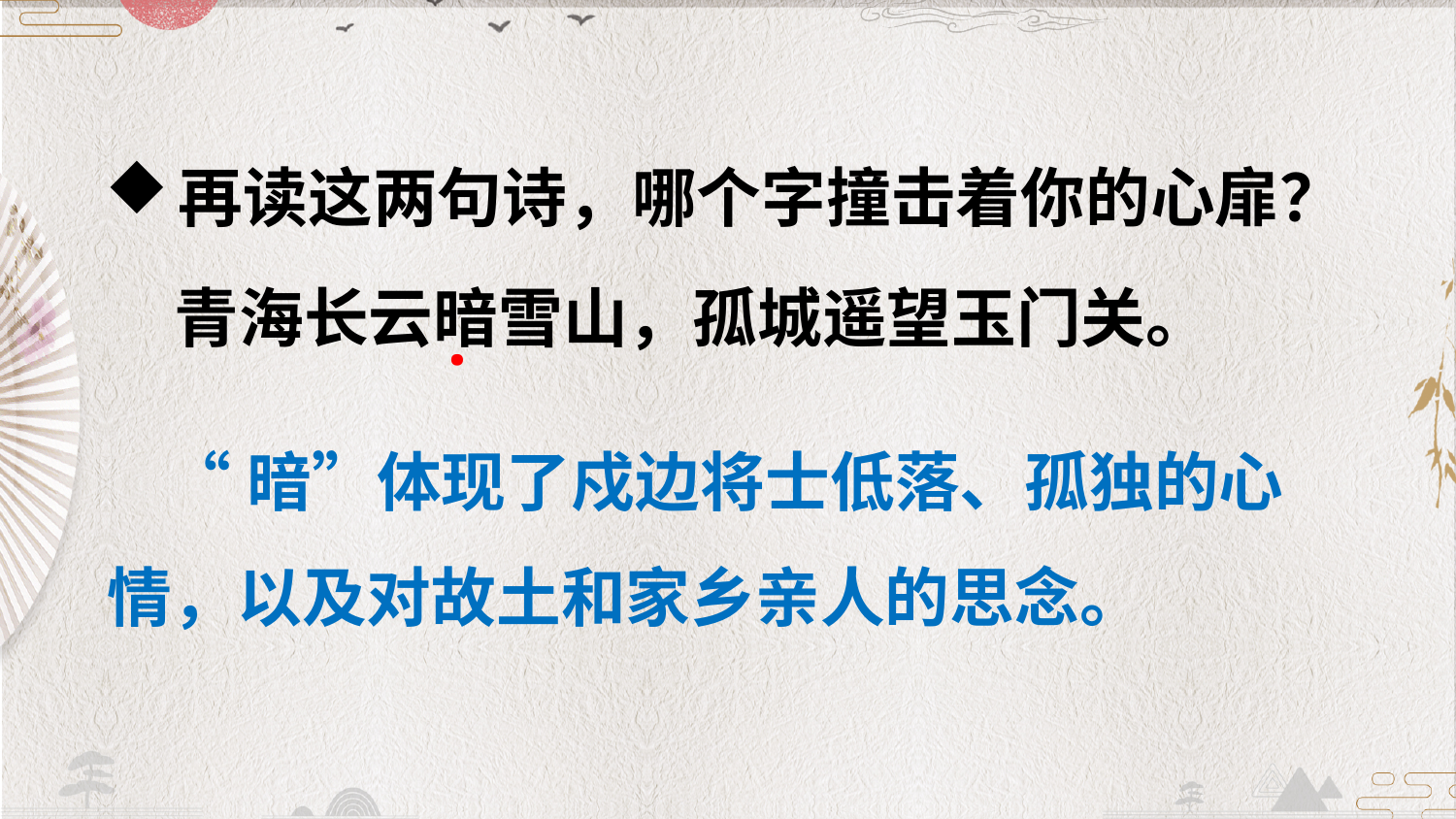

再读这两句诗，哪个字撞击着你的心扉？
青海长云暗雪山，孤城遥望玉门关。
·
    “暗”体现了戍边将士低落、孤独的心情，以及对故土和家乡亲人的思念。